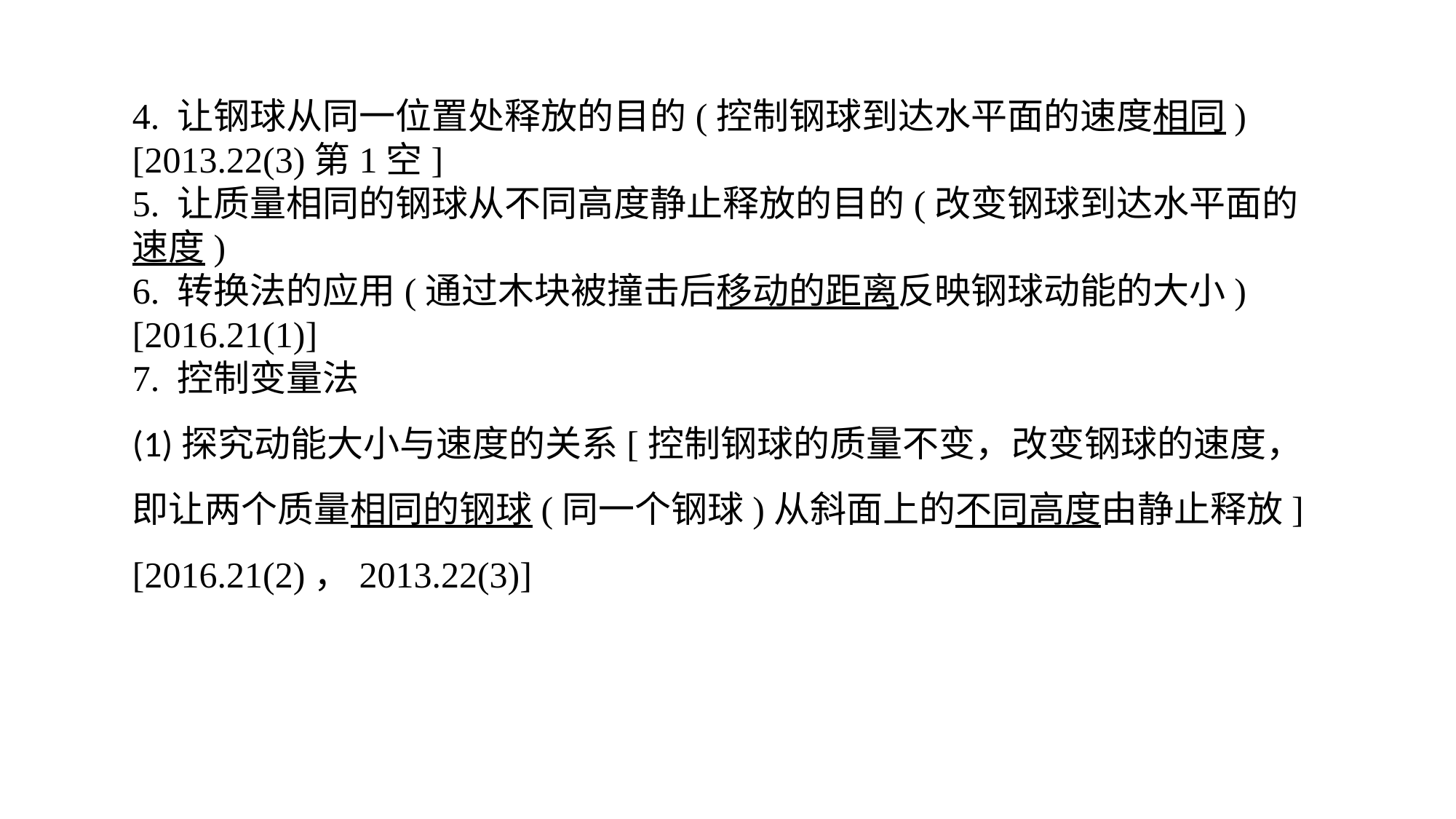

4. 让钢球从同一位置处释放的目的(控制钢球到达水平面的速度相同)[2013.22(3)第1空]5. 让质量相同的钢球从不同高度静止释放的目的(改变钢球到达水平面的速度)6. 转换法的应用(通过木块被撞击后移动的距离反映钢球动能的大小)[2016.21(1)]7. 控制变量法(1)探究动能大小与速度的关系[控制钢球的质量不变，改变钢球的速度，即让两个质量相同的钢球(同一个钢球)从斜面上的不同高度由静止释放][2016.21(2)，2013.22(3)]